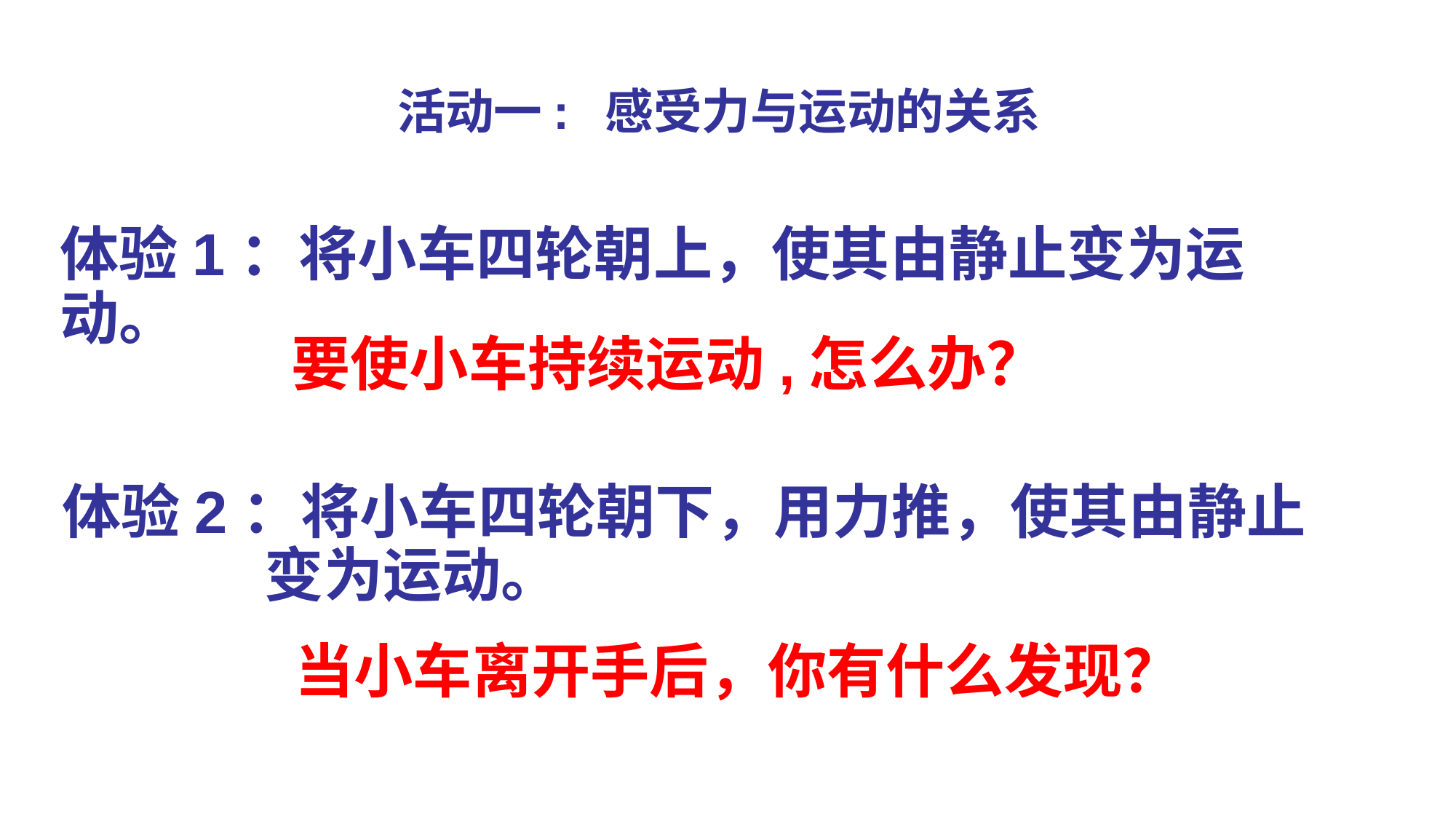

活动一:  感受力与运动的关系
体验1：将小车四轮朝上，使其由静止变为运动。
      要使小车持续运动,怎么办？
体验2：将小车四轮朝下，用力推，使其由静止
              变为运动。
当小车离开手后，你有什么发现？